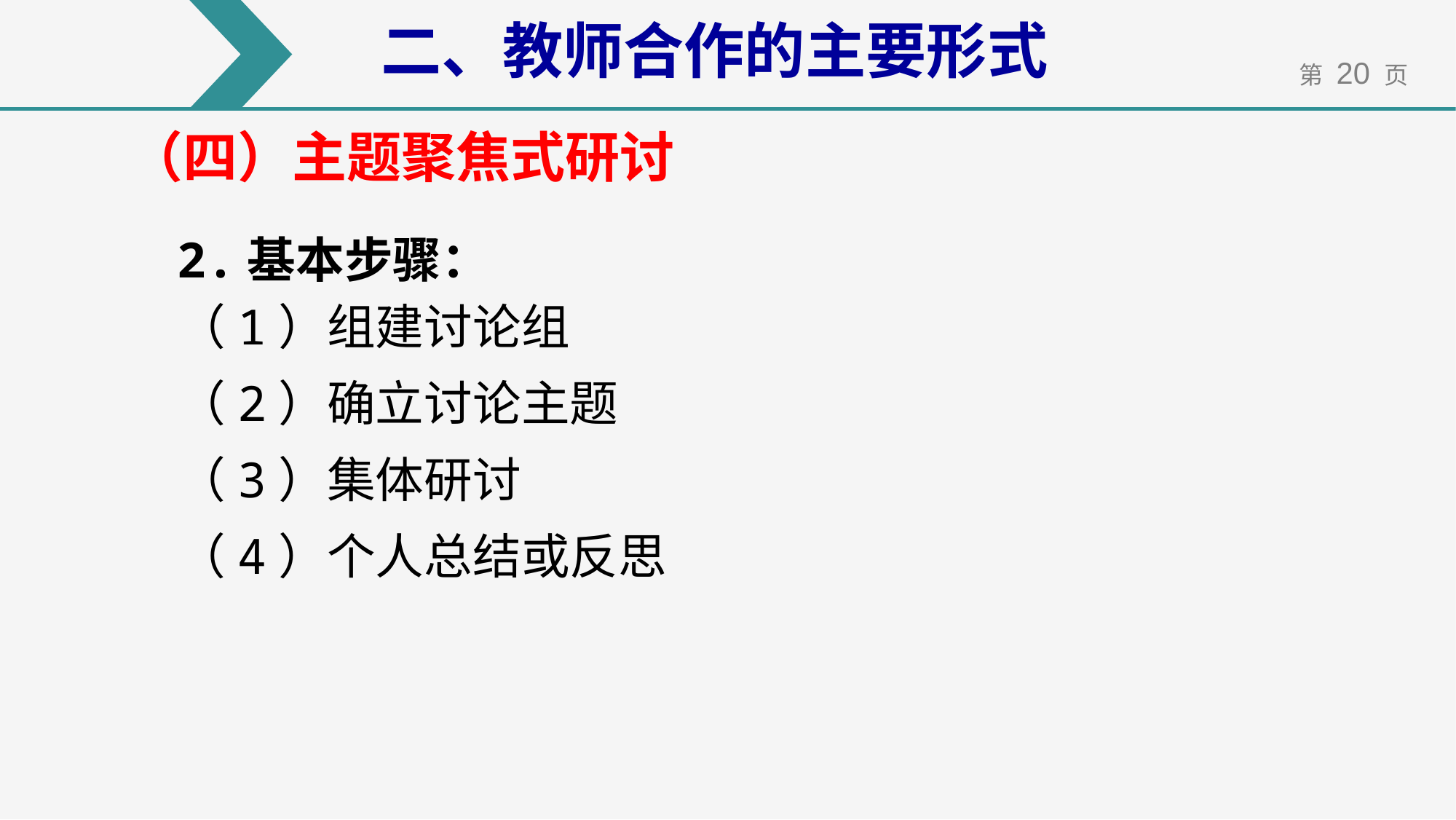

二、教师合作的主要形式
（四）主题聚焦式研讨
2.基本步骤：
（1）组建讨论组
（2）确立讨论主题
（3）集体研讨
（4）个人总结或反思